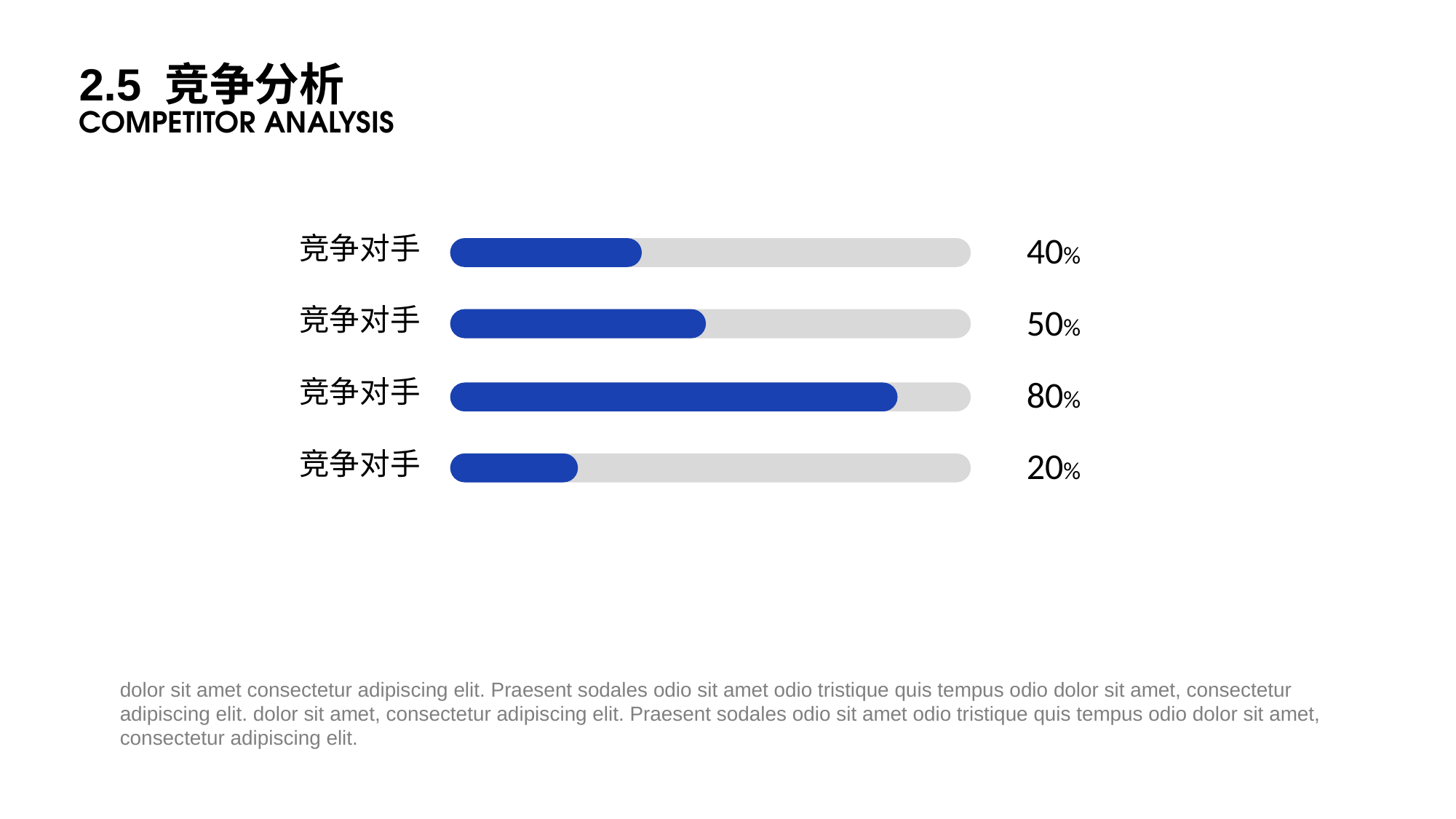

2.5 竞争分析
COMPETITOR ANALYSIS
竞争对手
40%

竞争对手
50%

竞争对手
80%

竞争对手
20%

dolor sit amet consectetur adipiscing elit. Praesent sodales odio sit amet odio tristique quis tempus odio dolor sit amet, consectetur adipiscing elit. dolor sit amet, consectetur adipiscing elit. Praesent sodales odio sit amet odio tristique quis tempus odio dolor sit amet, consectetur adipiscing elit.